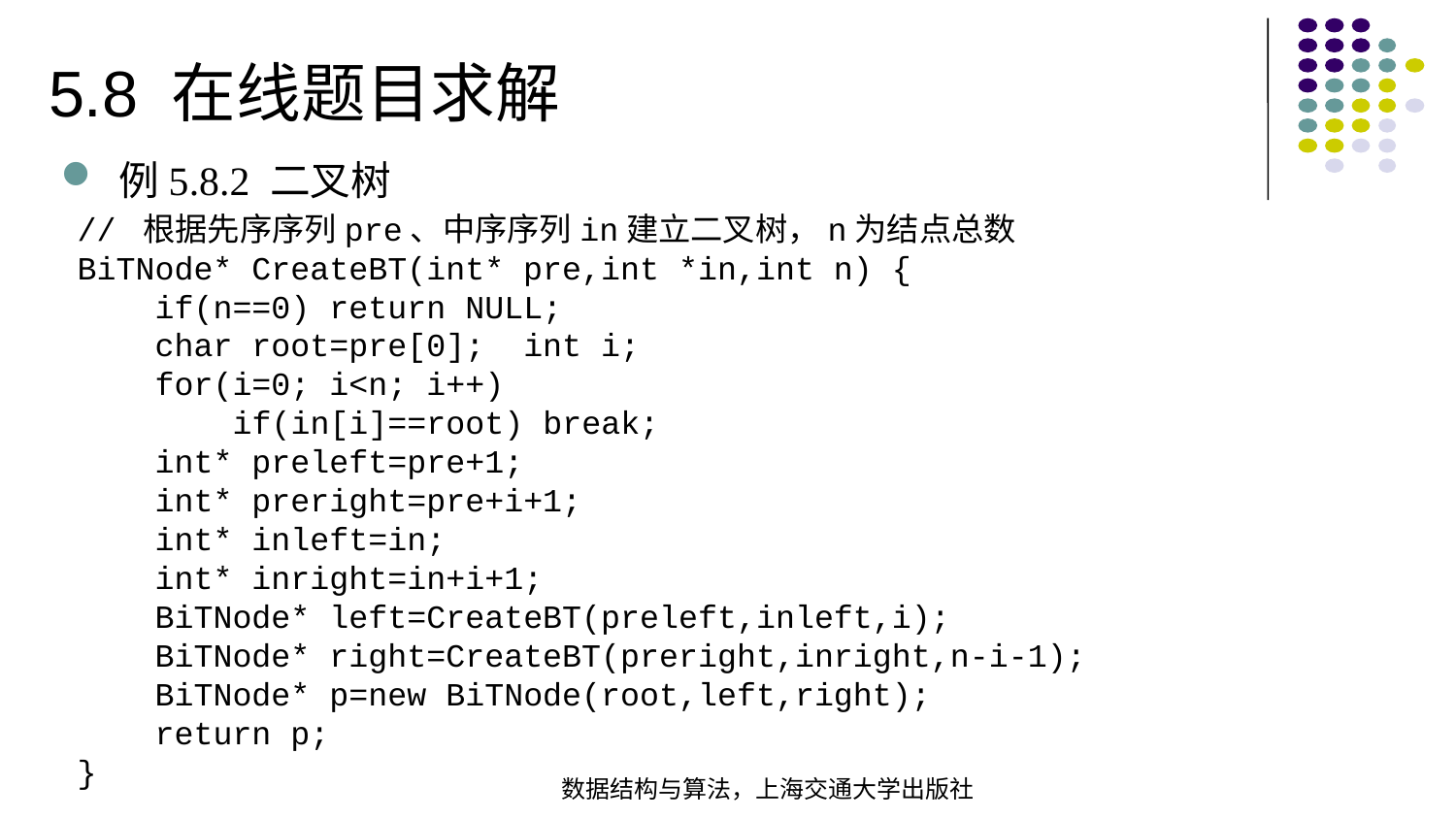

5.8 在线题目求解
例5.8.2 二叉树
// 根据先序序列pre、中序序列in建立二叉树，n为结点总数BiTNode* CreateBT(int* pre,int *in,int n) {    if(n==0) return NULL;    char root=pre[0];  int i;    for(i=0; i<n; i++)        if(in[i]==root) break;    int* preleft=pre+1;    int* preright=pre+i+1;    int* inleft=in;    int* inright=in+i+1;    BiTNode* left=CreateBT(preleft,inleft,i);    BiTNode* right=CreateBT(preright,inright,n-i-1);    BiTNode* p=new BiTNode(root,left,right);    return p;
}